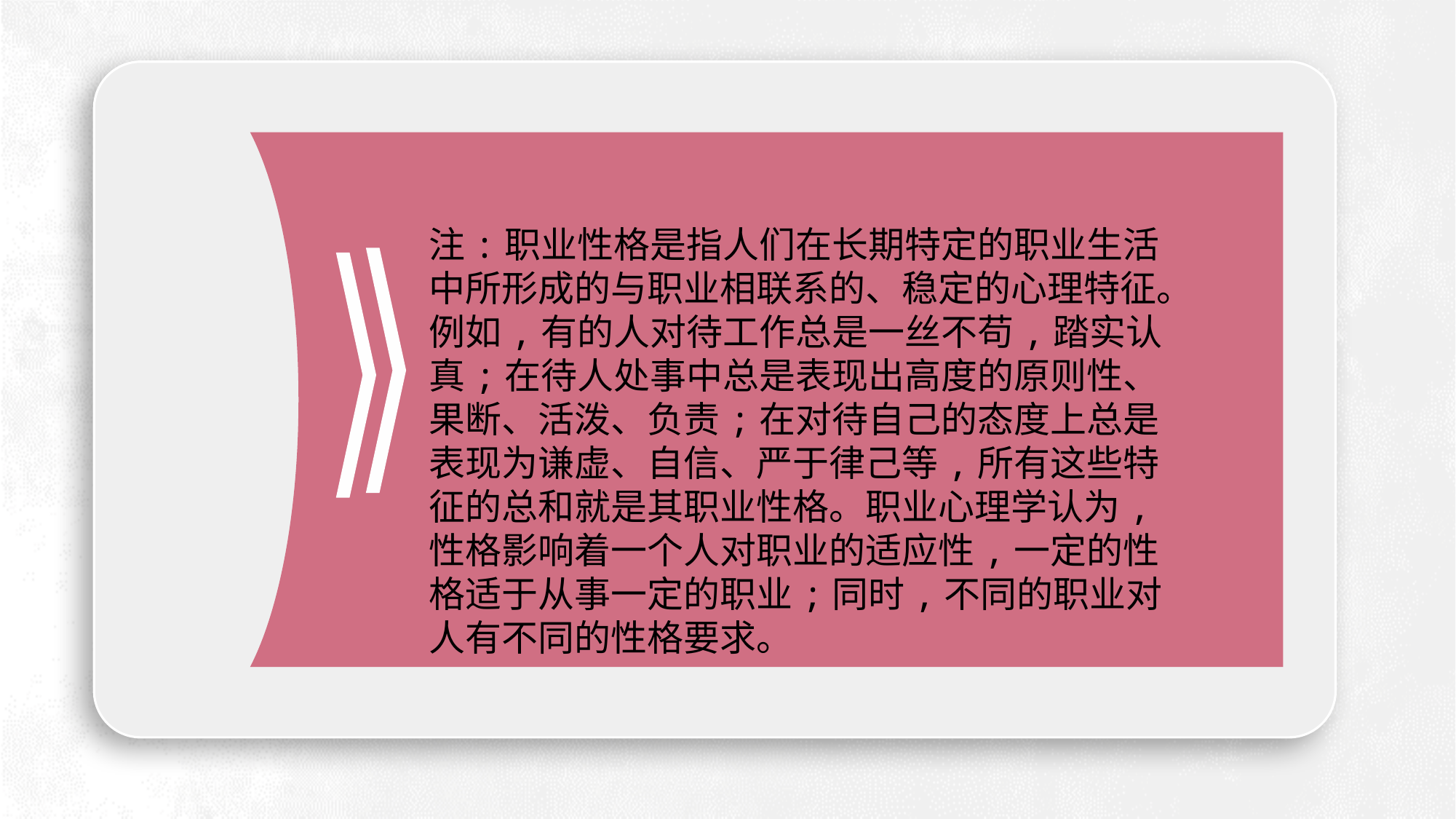

注:职业性格是指人们在长期特定的职业生活中所形成的与职业相联系的、稳定的心理特征。例如,有的人对待工作总是一丝不苟,踏实认真;在待人处事中总是表现出高度的原则性、果断、活泼、负责;在对待自己的态度上总是表现为谦虚、自信、严于律己等,所有这些特征的总和就是其职业性格。职业心理学认为,性格影响着一个人对职业的适应性,一定的性格适于从事一定的职业;同时,不同的职业对人有不同的性格要求。